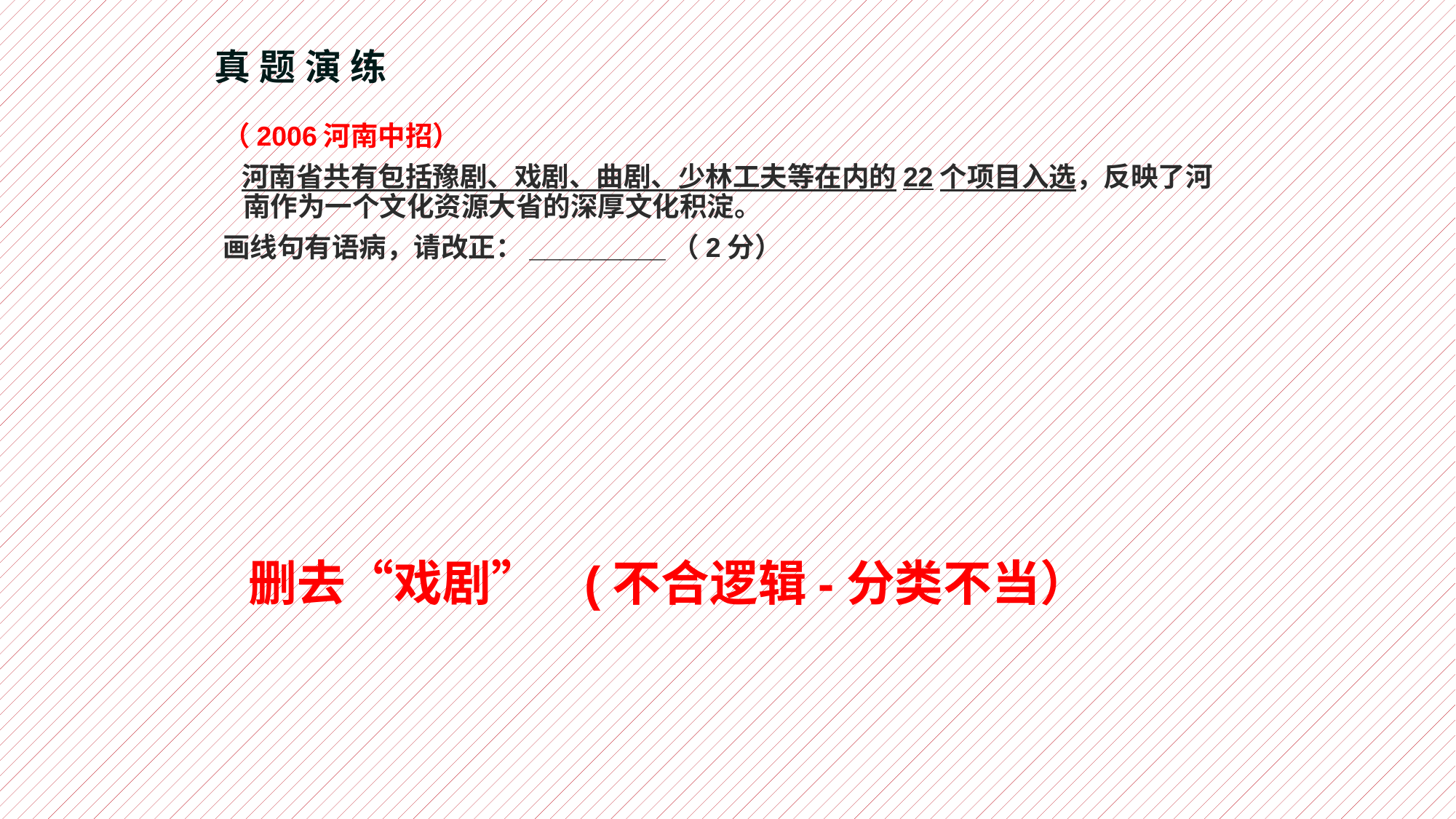

# 真题演练
（2006河南中招）
  河南省共有包括豫剧、戏剧、曲剧、少林工夫等在内的22个项目入选，反映了河南作为一个文化资源大省的深厚文化积淀。
画线句有语病，请改正：_________（2分）
删去“戏剧”   (不合逻辑-分类不当）